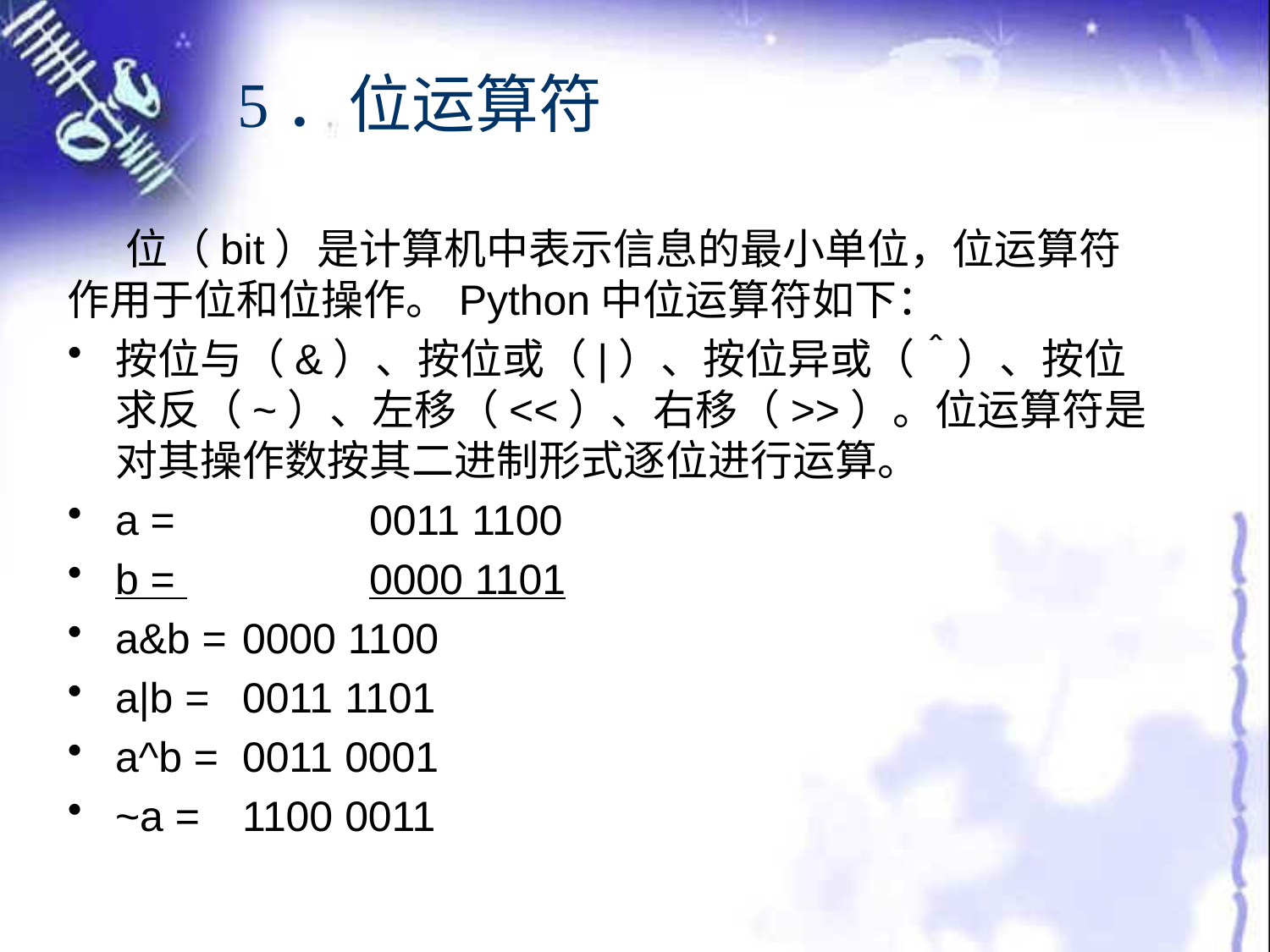

# 5．位运算符
     位（bit）是计算机中表示信息的最小单位，位运算符作用于位和位操作。Python中位运算符如下：
按位与（&）、按位或（|）、按位异或（＾）、按位求反（~）、左移（<<）、右移（>>）。位运算符是对其操作数按其二进制形式逐位进行运算。
a = 		0011 1100
b = 		0000 1101
a&b =	0000 1100
a|b = 	0011 1101
a^b =	0011 0001
~a =	1100 0011

17